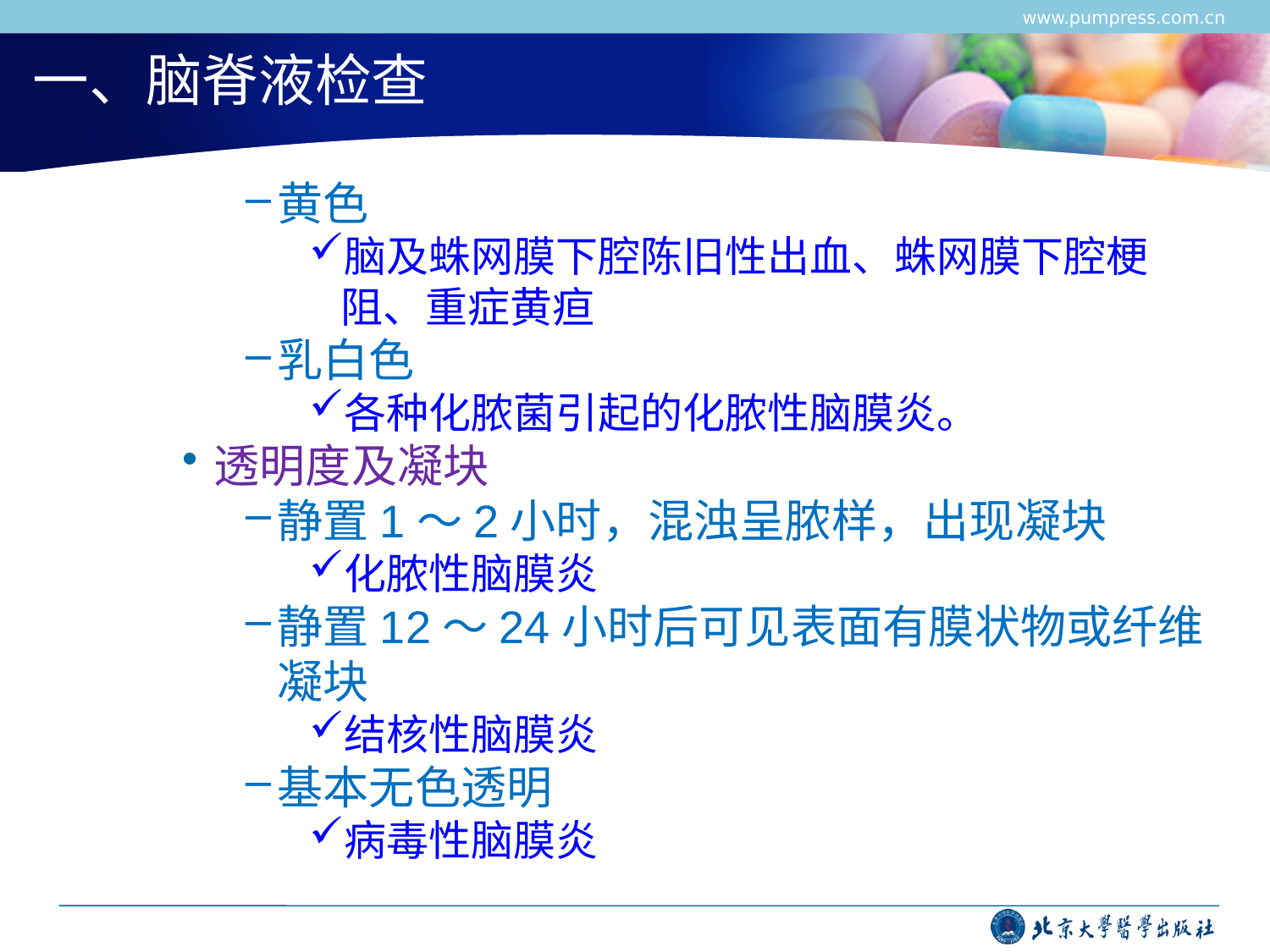

www.pumpress.com.cn
# 一、脑脊液检查
黄色
脑及蛛网膜下腔陈旧性出血、蛛网膜下腔梗阻、重症黄疸
乳白色
各种化脓菌引起的化脓性脑膜炎。
透明度及凝块
静置1～2小时，混浊呈脓样，出现凝块
化脓性脑膜炎
静置12～24小时后可见表面有膜状物或纤维凝块
结核性脑膜炎
基本无色透明
病毒性脑膜炎